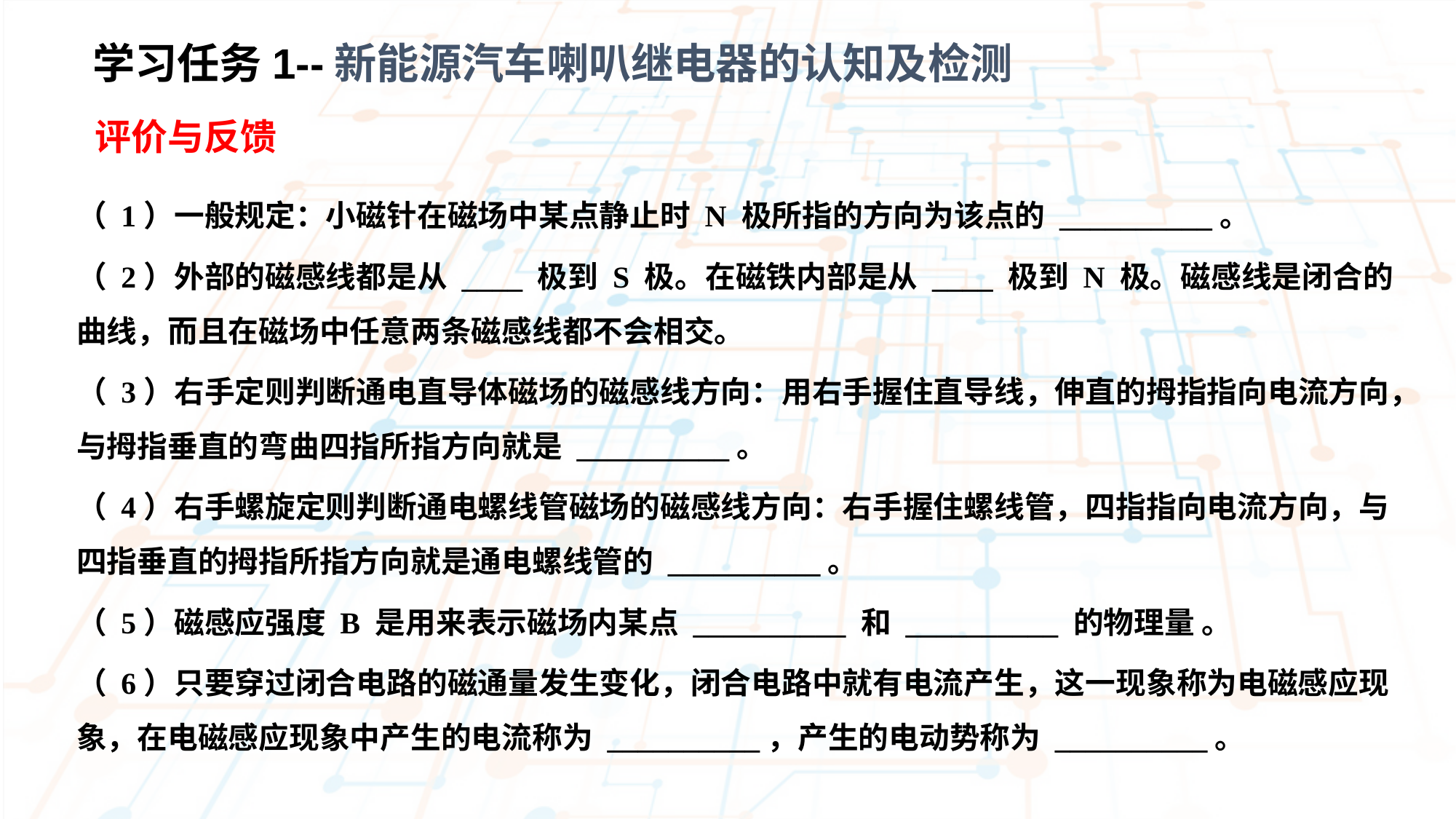

学习任务1--新能源汽车喇叭继电器的认知及检测
评价与反馈

（ 1）一般规定：小磁针在磁场中某点静止时 N 极所指的方向为该点的 __________。
（ 2）外部的磁感线都是从 ____ 极到 S 极。在磁铁内部是从 ____ 极到 N 极。磁感线是闭合的曲线，而且在磁场中任意两条磁感线都不会相交。
（ 3）右手定则判断通电直导体磁场的磁感线方向：用右手握住直导线，伸直的拇指指向电流方向，与拇指垂直的弯曲四指所指方向就是 __________。
（ 4）右手螺旋定则判断通电螺线管磁场的磁感线方向：右手握住螺线管，四指指向电流方向，与四指垂直的拇指所指方向就是通电螺线管的 __________。
（ 5）磁感应强度 B 是用来表示磁场内某点 __________ 和 __________ 的物理量 。
（ 6）只要穿过闭合电路的磁通量发生变化，闭合电路中就有电流产生，这一现象称为电磁感应现象，在电磁感应现象中产生的电流称为 __________，产生的电动势称为 __________。